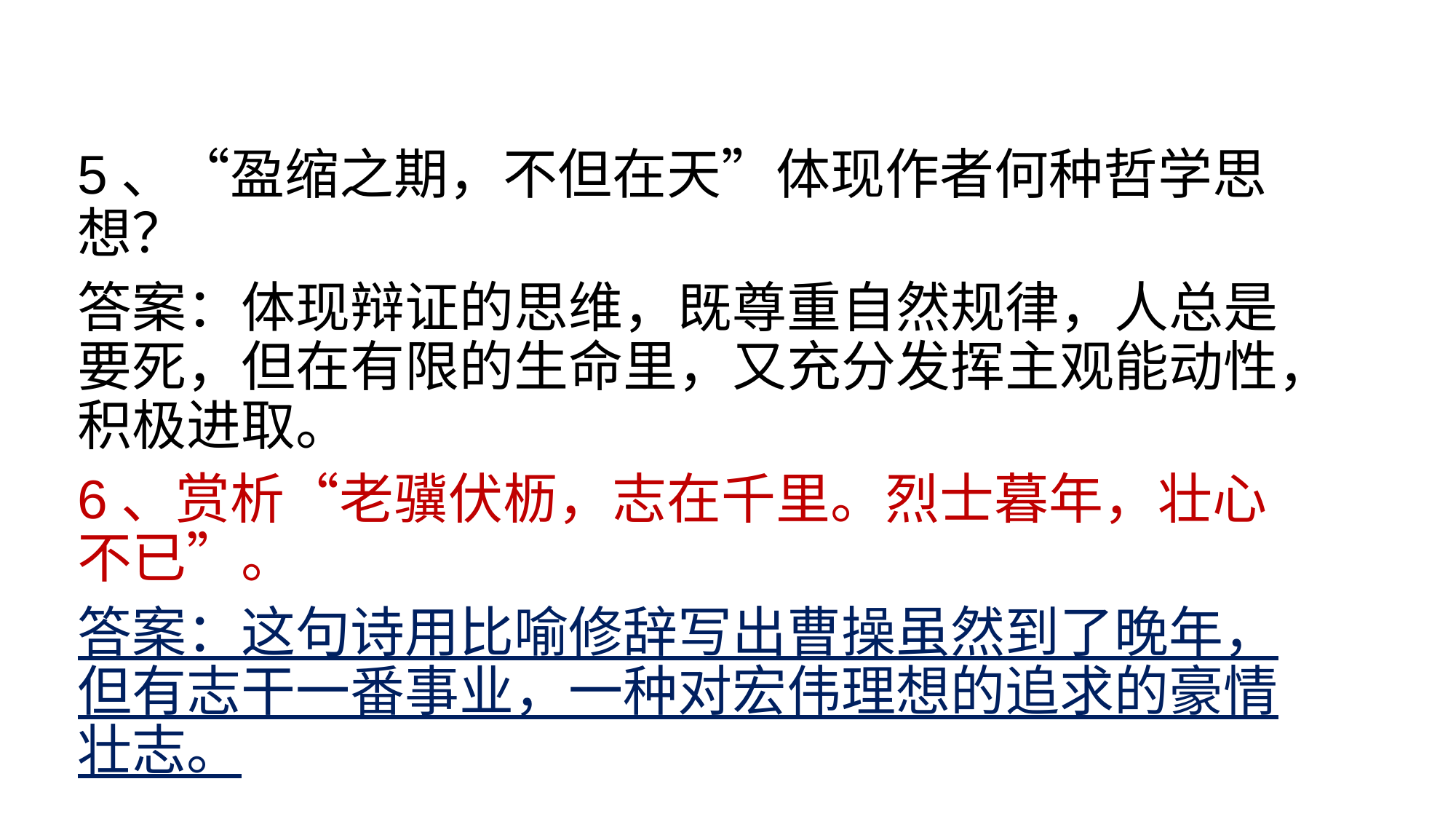

#
5、“盈缩之期，不但在天”体现作者何种哲学思想？
答案：体现辩证的思维，既尊重自然规律，人总是要死，但在有限的生命里，又充分发挥主观能动性，积极进取。
6、赏析“老骥伏枥，志在千里。烈士暮年，壮心不已”。
答案：这句诗用比喻修辞写出曹操虽然到了晚年，但有志干一番事业，一种对宏伟理想的追求的豪情壮志。